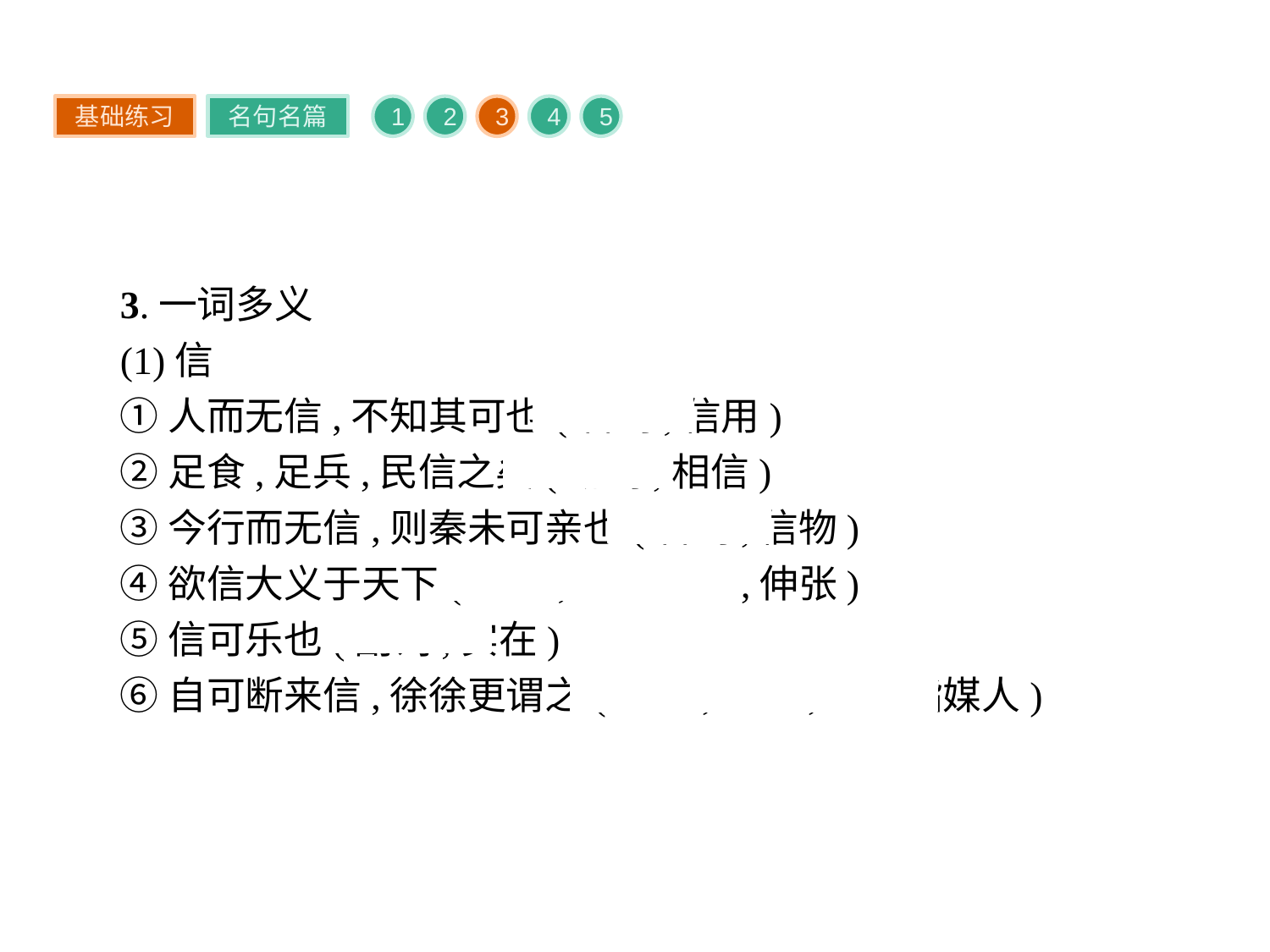

基础练习
名句名篇
1
2
3
4
5
3.一词多义
(1)信
①人而无信,不知其可也(名词,信用)
②足食,足兵,民信之矣(动词,相信)
③今行而无信,则秦未可亲也(名词,信物)
④欲信大义于天下(动词,通“伸”,伸张)
⑤信可乐也(副词,实在)
⑥自可断来信,徐徐更谓之(名词,使者,这里指媒人)